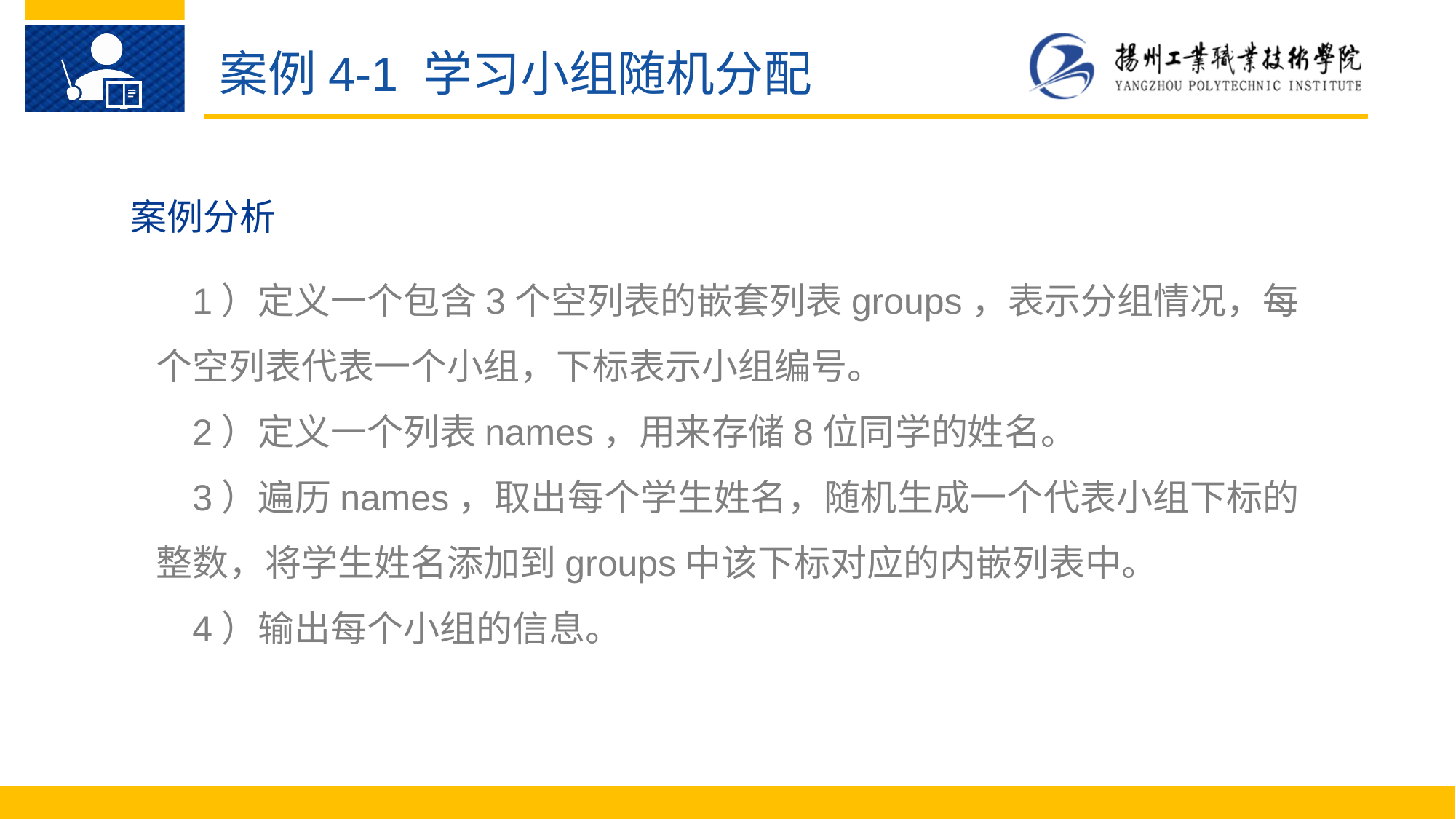

案例4-1 学习小组随机分配
案例分析
1）定义一个包含3个空列表的嵌套列表groups，表示分组情况，每个空列表代表一个小组，下标表示小组编号。
2）定义一个列表names，用来存储8位同学的姓名。
3）遍历names，取出每个学生姓名，随机生成一个代表小组下标的整数，将学生姓名添加到groups中该下标对应的内嵌列表中。
4）输出每个小组的信息。